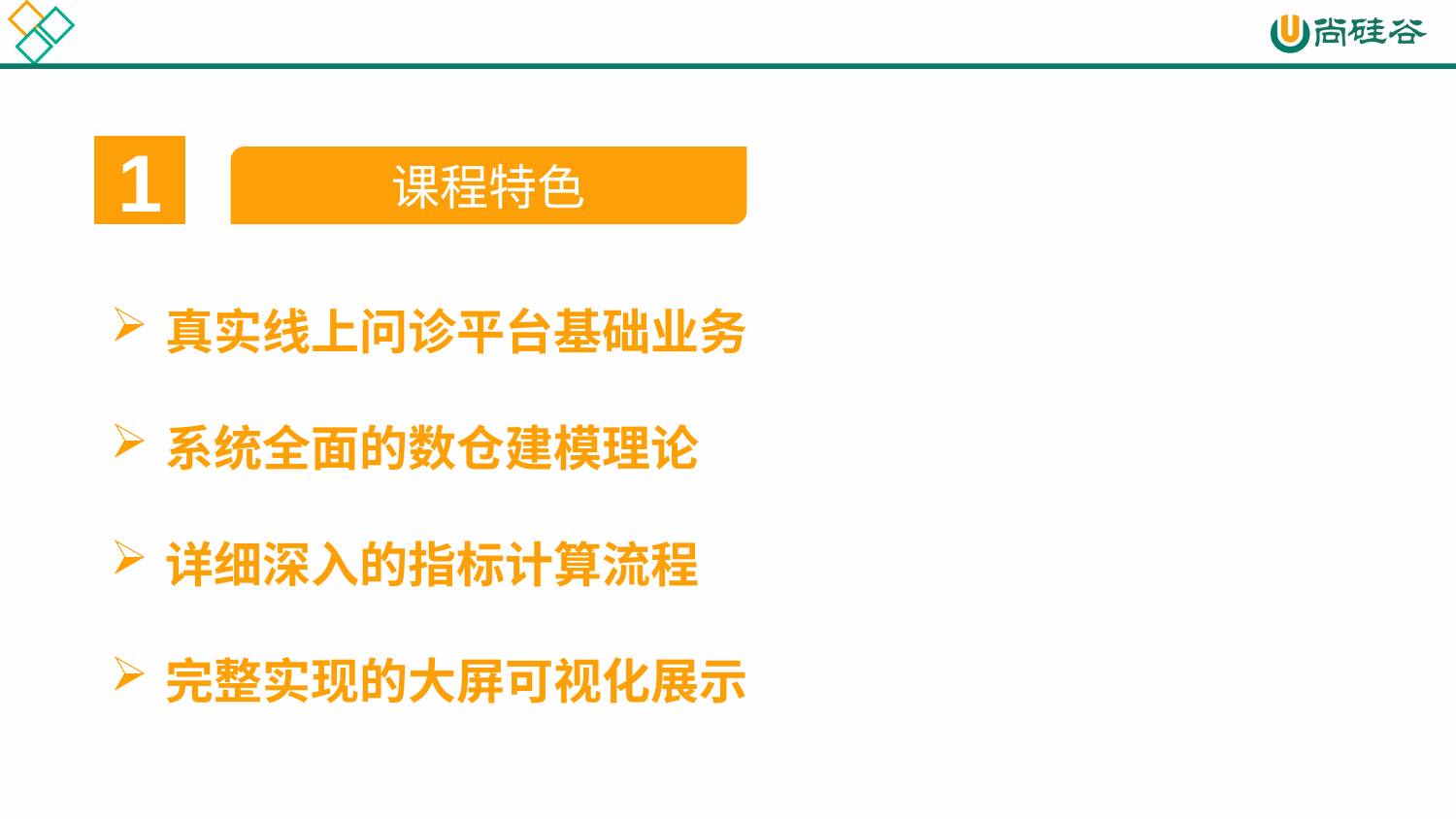

1
课程特色
真实线上问诊平台基础业务

系统全面的数仓建模理论

详细深入的指标计算流程

完整实现的大屏可视化展示